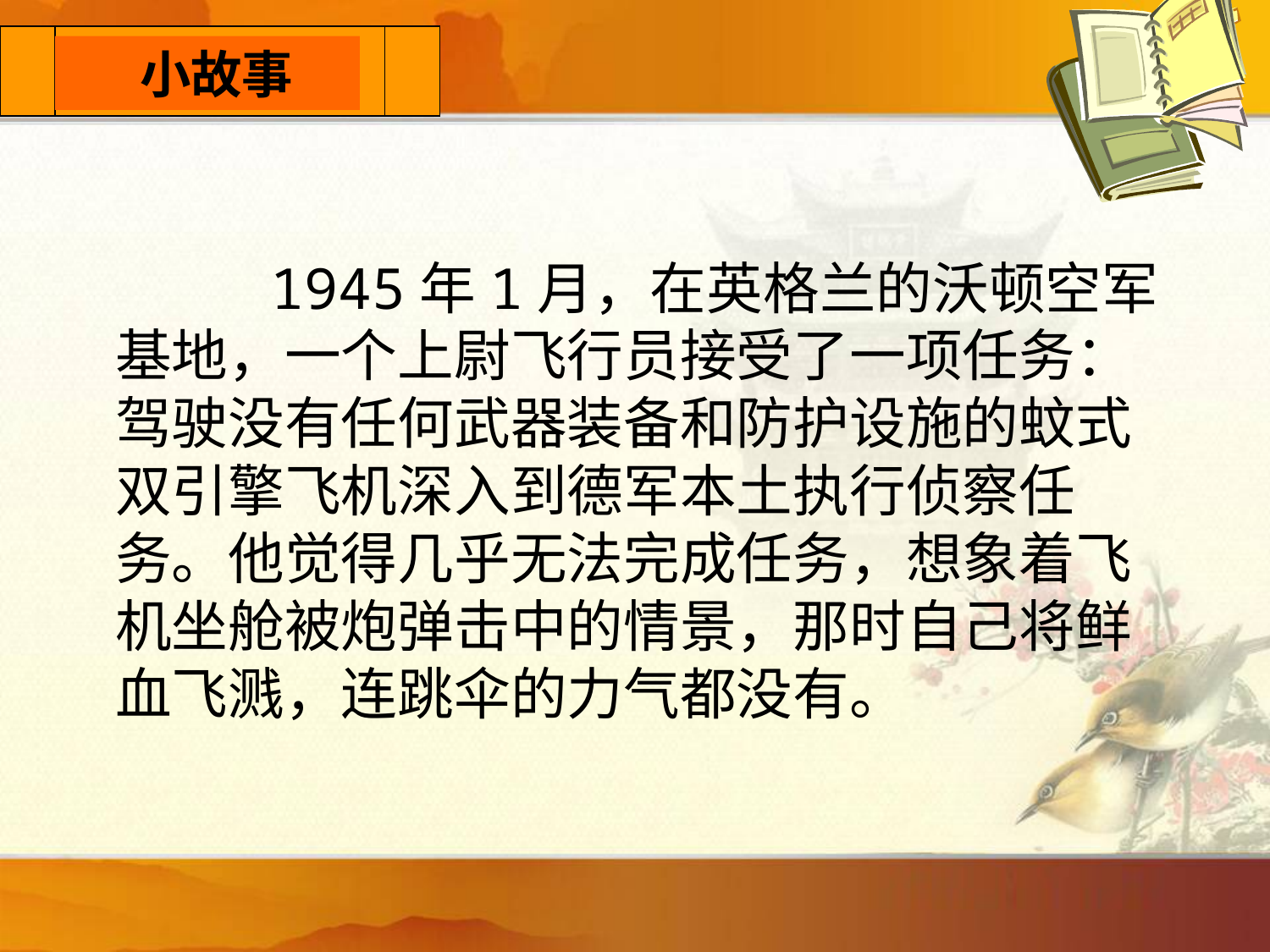

预习检查
 　小故事
      1945年1月，在英格兰的沃顿空军基地，一个上尉飞行员接受了一项任务：驾驶没有任何武器装备和防护设施的蚊式双引擎飞机深入到德军本土执行侦察任务。他觉得几乎无法完成任务，想象着飞机坐舱被炮弹击中的情景，那时自己将鲜血飞溅，连跳伞的力气都没有。